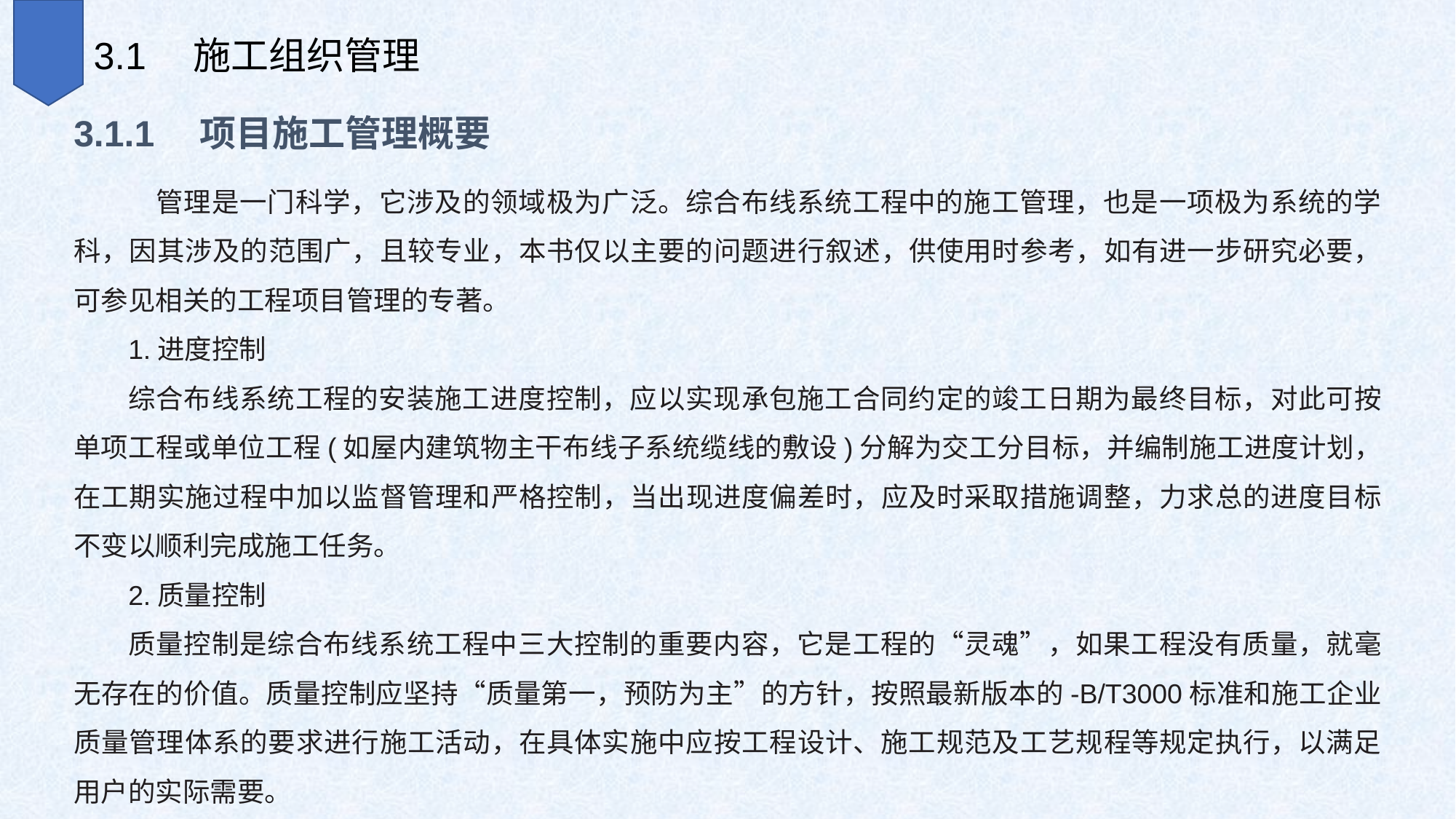

3.1　施工组织管理
3.1.1　项目施工管理概要
　管理是一门科学，它涉及的领域极为广泛。综合布线系统工程中的施工管理，也是一项极为系统的学科，因其涉及的范围广，且较专业，本书仅以主要的问题进行叙述，供使用时参考，如有进一步研究必要，可参见相关的工程项目管理的专著。
1.进度控制
综合布线系统工程的安装施工进度控制，应以实现承包施工合同约定的竣工日期为最终目标，对此可按单项工程或单位工程(如屋内建筑物主干布线子系统缆线的敷设)分解为交工分目标，并编制施工进度计划，在工期实施过程中加以监督管理和严格控制，当出现进度偏差时，应及时采取措施调整，力求总的进度目标不变以顺利完成施工任务。
2.质量控制
质量控制是综合布线系统工程中三大控制的重要内容，它是工程的“灵魂”，如果工程没有质量，就毫无存在的价值。质量控制应坚持“质量第一，预防为主”的方针，按照最新版本的-B/T3000标准和施工企业质量管理体系的要求进行施工活动，在具体实施中应按工程设计、施工规范及工艺规程等规定执行，以满足用户的实际需要。